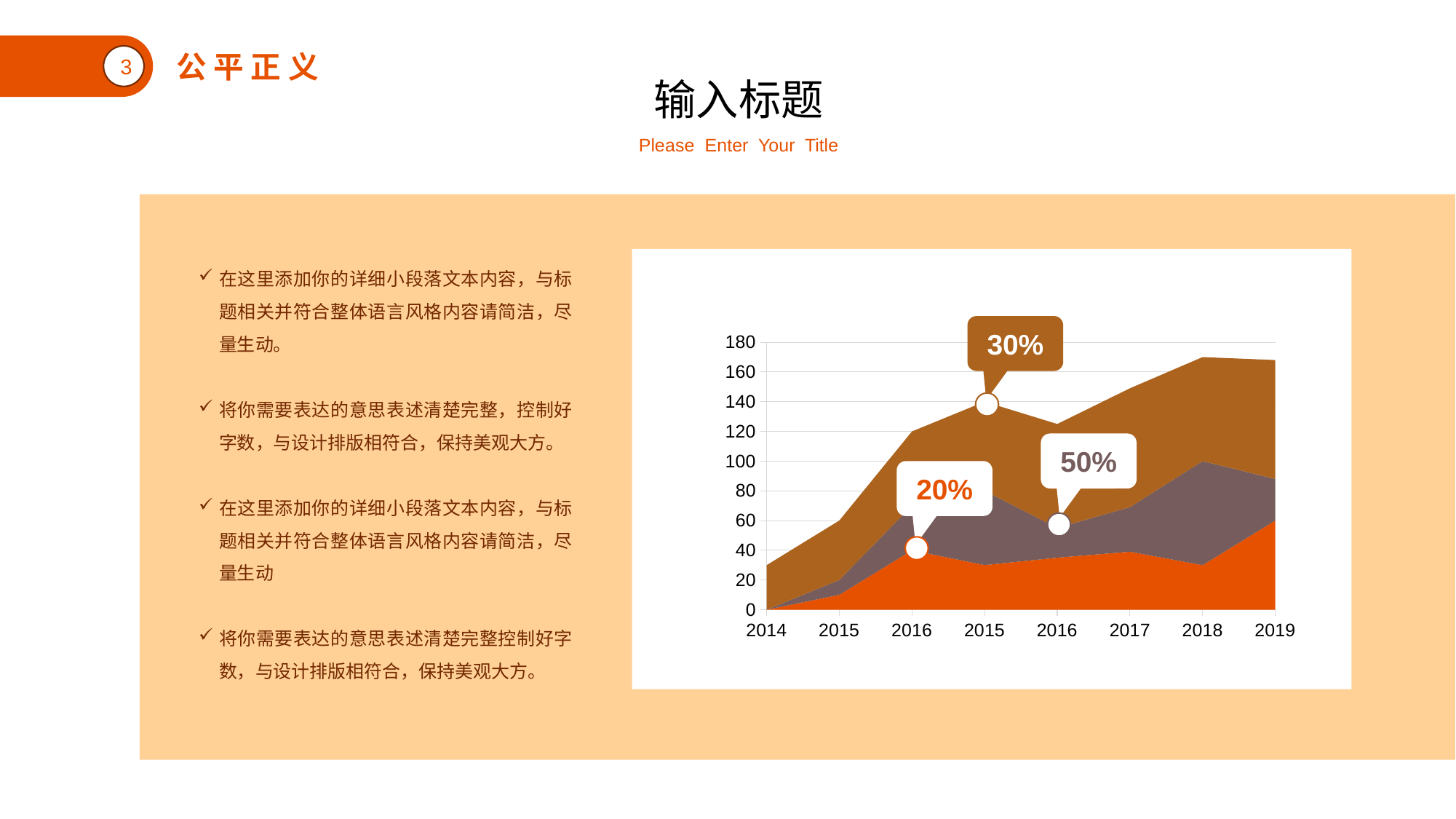

公 平 正 义
3
输入标题
Please  Enter  Your  Title

在这里添加你的详细小段落文本内容，与标题相关并符合整体语言风格内容请简洁，尽量生动。

将你需要表达的意思表述清楚完整，控制好字数，与设计排版相符合，保持美观大方。

在这里添加你的详细小段落文本内容，与标题相关并符合整体语言风格内容请简洁，尽量生动

将你需要表达的意思表述清楚完整控制好字数，与设计排版相符合，保持美观大方。
30%

### Chart

| Category | Series 1 | Series 2 | Series 3 |
|---|---|---|---|
| 41644 | 0.0 | 0.0 | 30.0 |
| 42010 | 10.0 | 10.0 | 40.0 |
| 42376 | 40.0 | 30.0 | 50.0 |
| 42012 | 30.0 | 50.0 | 60.0 |
| 42378 | 35.0 | 20.0 | 70.0 |
| 42742 | 39.0 | 30.0 | 80.0 |
| 43108 | 30.0 | 70.0 | 70.0 |
| 43474 | 60.0 | 28.0 | 80.0 |
50%
20%